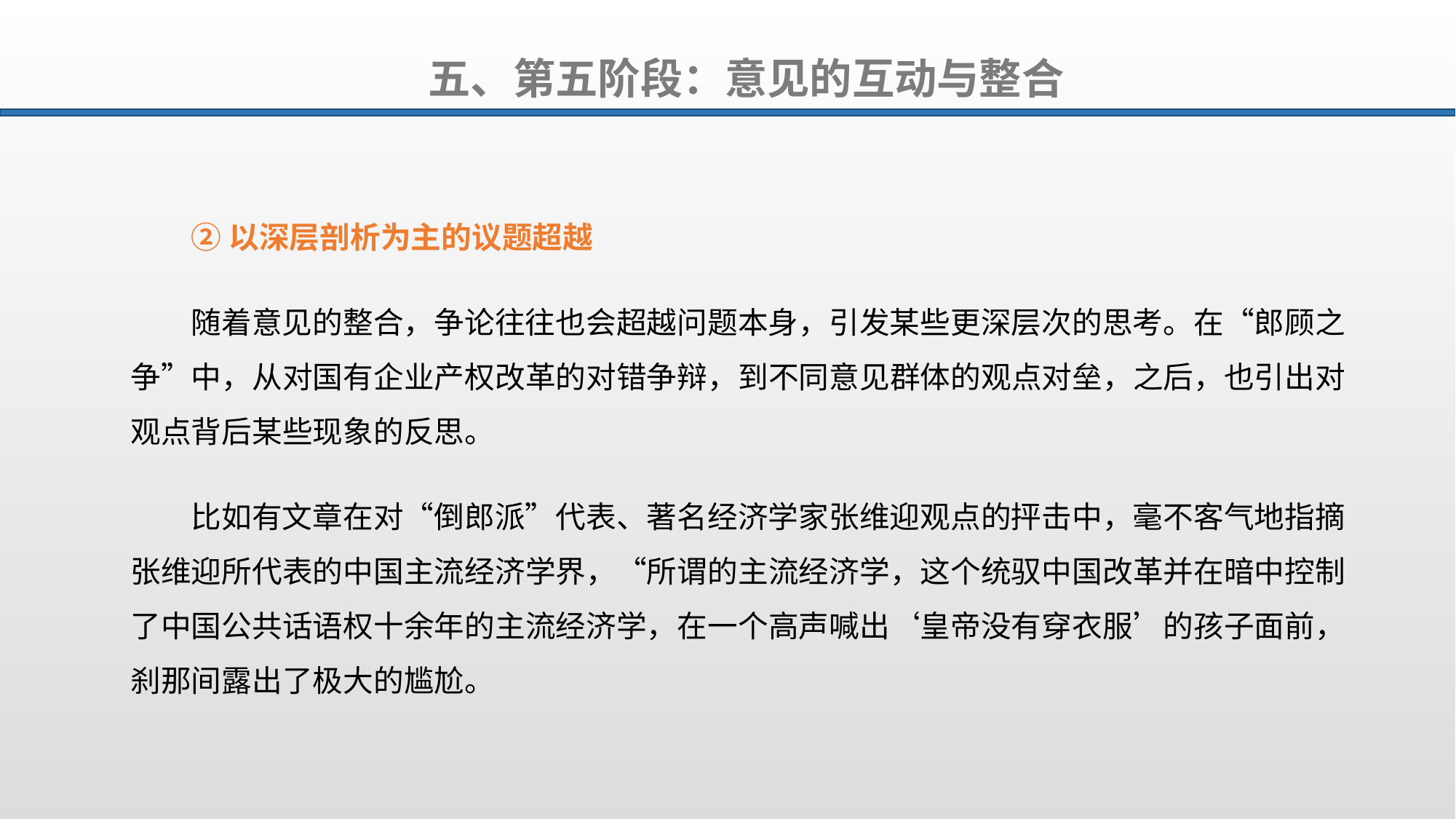

五、第五阶段：意见的互动与整合

②以深层剖析为主的议题超越
随着意见的整合，争论往往也会超越问题本身，引发某些更深层次的思考。在“郎顾之争”中，从对国有企业产权改革的对错争辩，到不同意见群体的观点对垒，之后，也引出对观点背后某些现象的反思。
比如有文章在对“倒郎派”代表、著名经济学家张维迎观点的抨击中，毫不客气地指摘张维迎所代表的中国主流经济学界，“所谓的主流经济学，这个统驭中国改革并在暗中控制了中国公共话语权十余年的主流经济学，在一个高声喊出‘皇帝没有穿衣服’的孩子面前，刹那间露出了极大的尴尬。